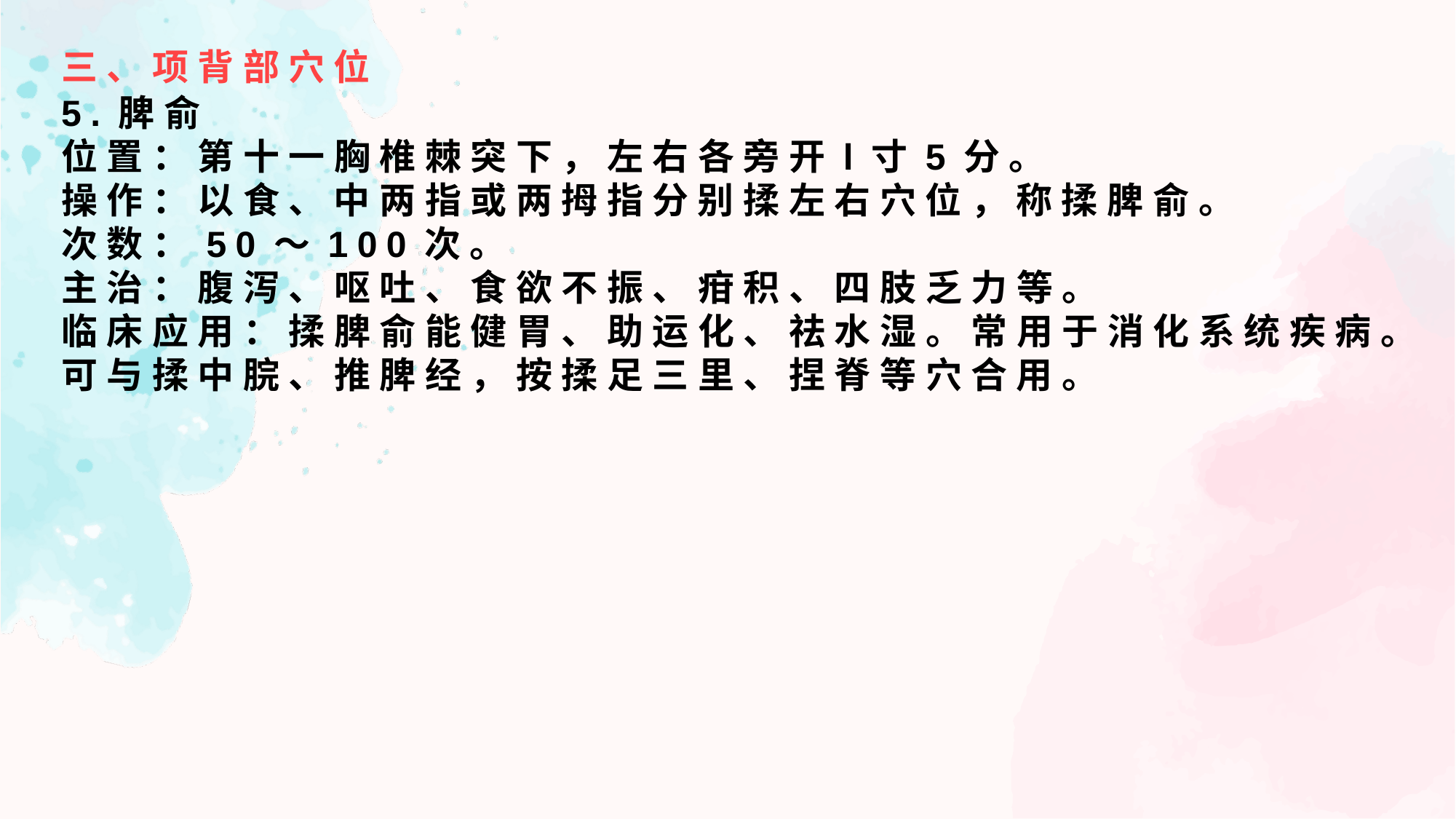

三、项背部穴位
5.脾俞
位置：第十一胸椎棘突下，左右各旁开l寸5分。
操作：以食、中两指或两拇指分别揉左右穴位，称揉脾俞。
次数：50～100次。
主治：腹泻、呕吐、食欲不振、疳积、四肢乏力等。
临床应用：揉脾俞能健胃、助运化、祛水湿。常用于消化系统疾病。可与揉中脘、推脾经，按揉足三里、捏脊等穴合用。